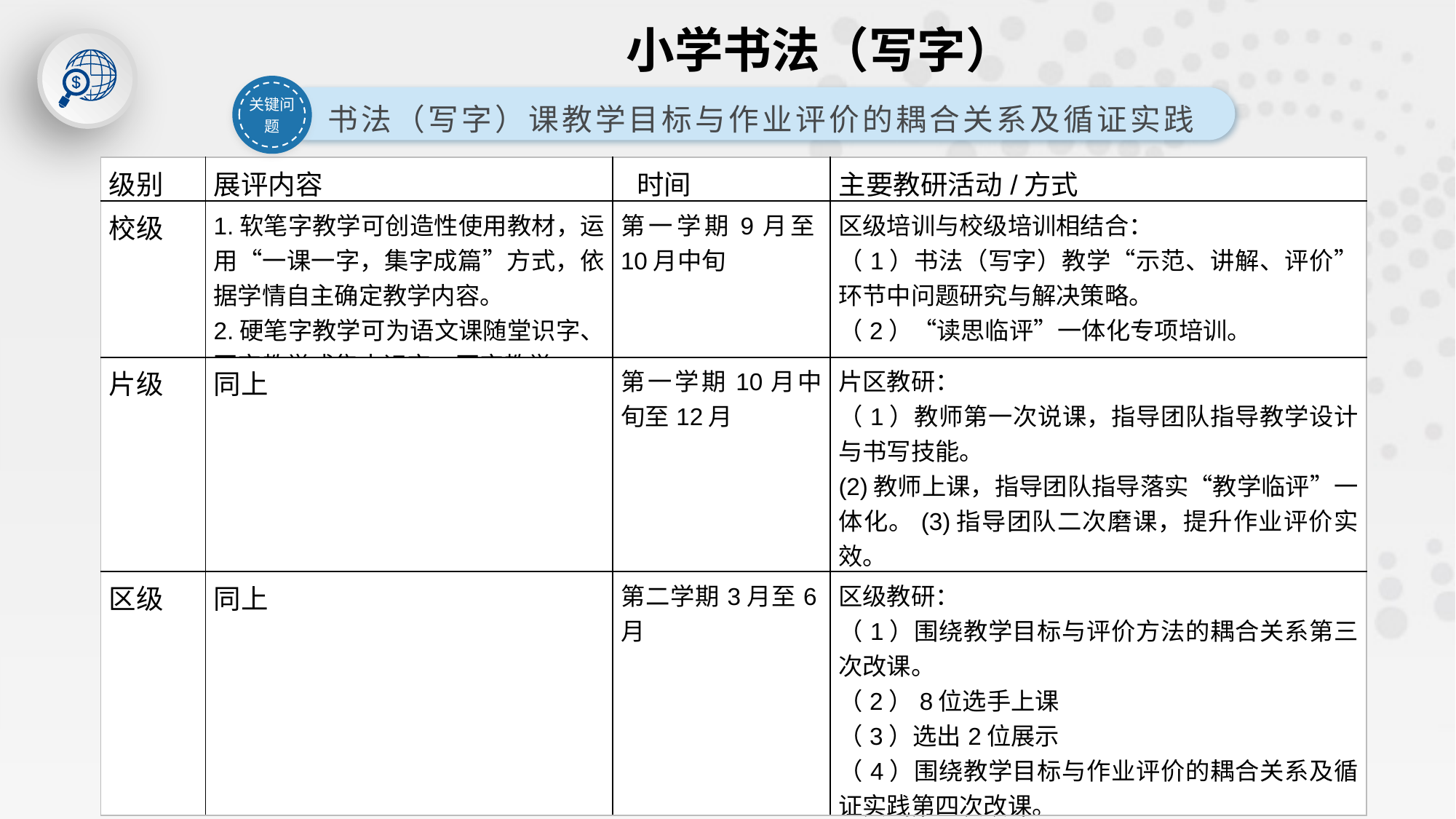

小学书法（写字）

关键问题

书法（写字）课教学目标与作业评价的耦合关系及循证实践
| 级别 | 展评内容 | 时间 | 主要教研活动/方式 |
| --- | --- | --- | --- |
| 校级 | 1.软笔字教学可创造性使用教材，运用“一课一字，集字成篇”方式，依据学情自主确定教学内容。 2.硬笔字教学可为语文课随堂识字、写字教学或集中识字、写字教学。 | 第一学期9月至10月中旬 | 区级培训与校级培训相结合： （1）书法（写字）教学“示范、讲解、评价”环节中问题研究与解决策略。 （2）“读思临评”一体化专项培训。 |
| 片级 | 同上 | 第一学期10月中旬至12月 | 片区教研： （1）教师第一次说课，指导团队指导教学设计与书写技能。 (2)教师上课，指导团队指导落实“教学临评”一体化。(3)指导团队二次磨课，提升作业评价实效。 (4)片级展评。 |
| 区级 | 同上 | 第二学期3月至6月 | 区级教研： （1）围绕教学目标与评价方法的耦合关系第三次改课。 （2）8位选手上课 （3）选出2位展示 （4）围绕教学目标与作业评价的耦合关系及循证实践第四次改课。 （5）区级展示 |